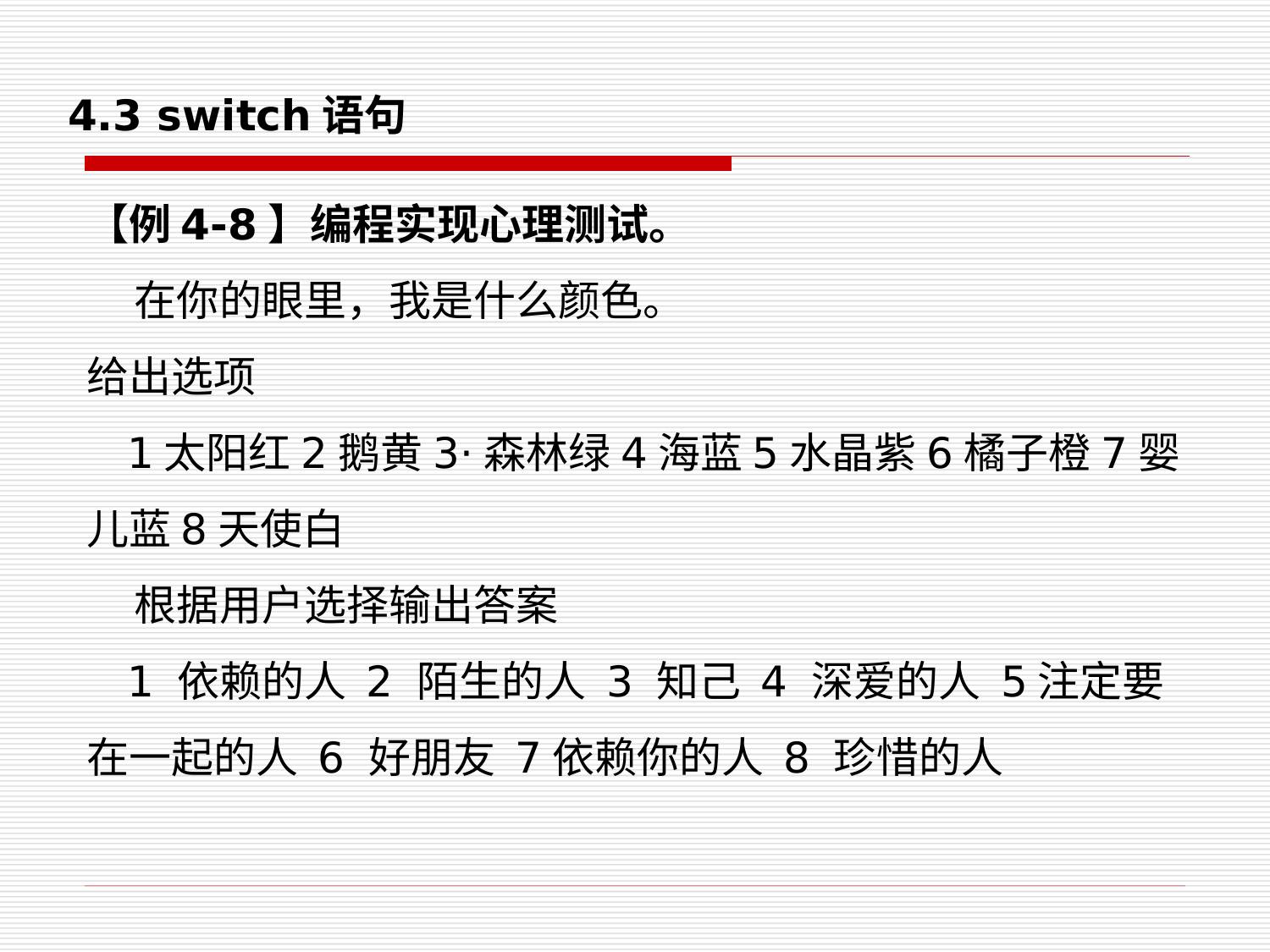

# 4.3 switch语句
【例4-8】编程实现心理测试。
    在你的眼里，我是什么颜色。
给出选项
   1太阳红2鹅黄3·森林绿4海蓝5水晶紫6橘子橙7婴儿蓝8天使白
    根据用户选择输出答案
   1 依赖的人 2 陌生的人 3 知己 4 深爱的人 5注定要在一起的人 6 好朋友 7依赖你的人 8 珍惜的人